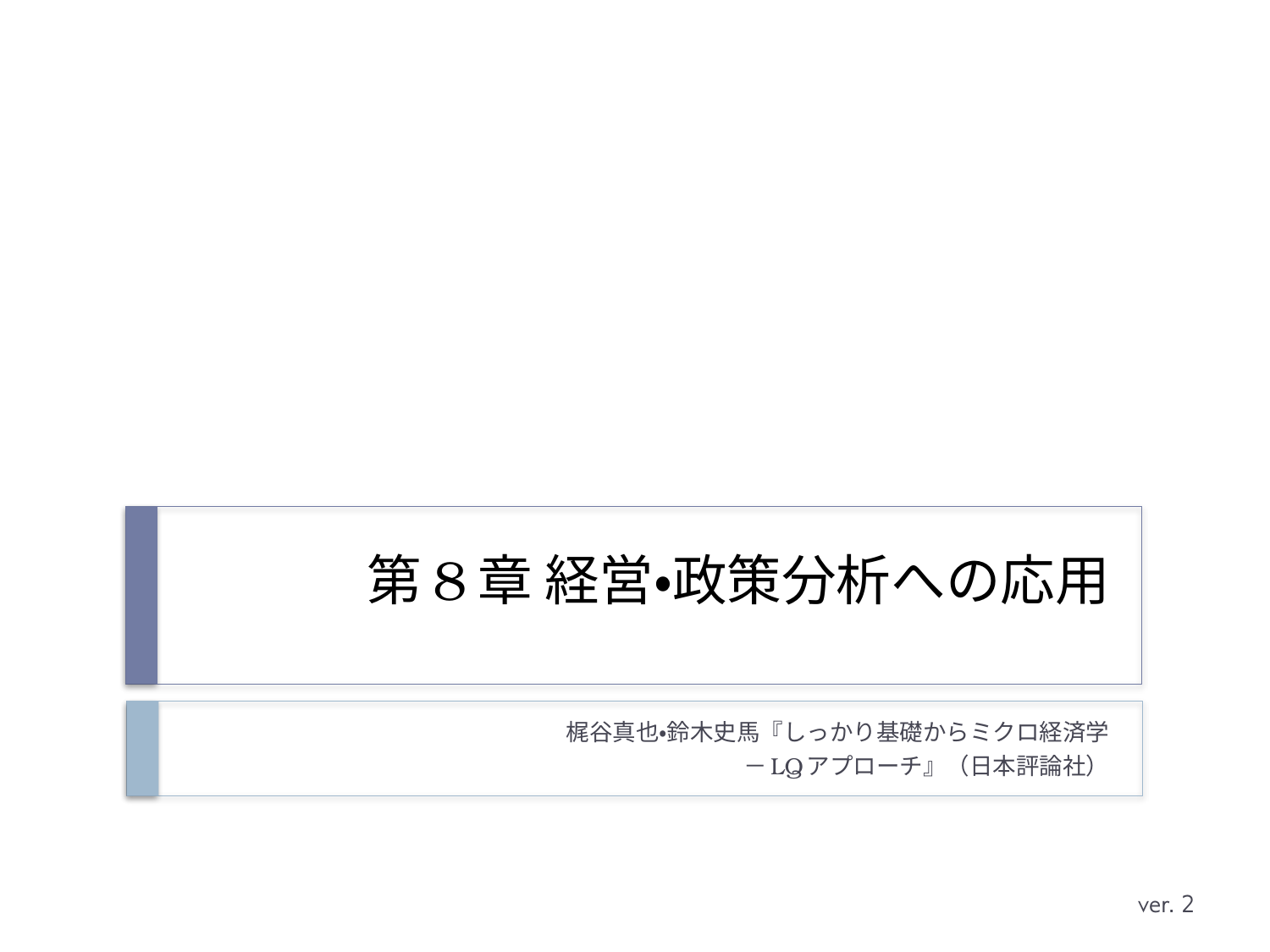

# 第8章 経営・政策分析への応用
梶谷真也・鈴木史馬『しっかり基礎からミクロ経済学
－LQアプローチ』（日本評論社）
ver. 2